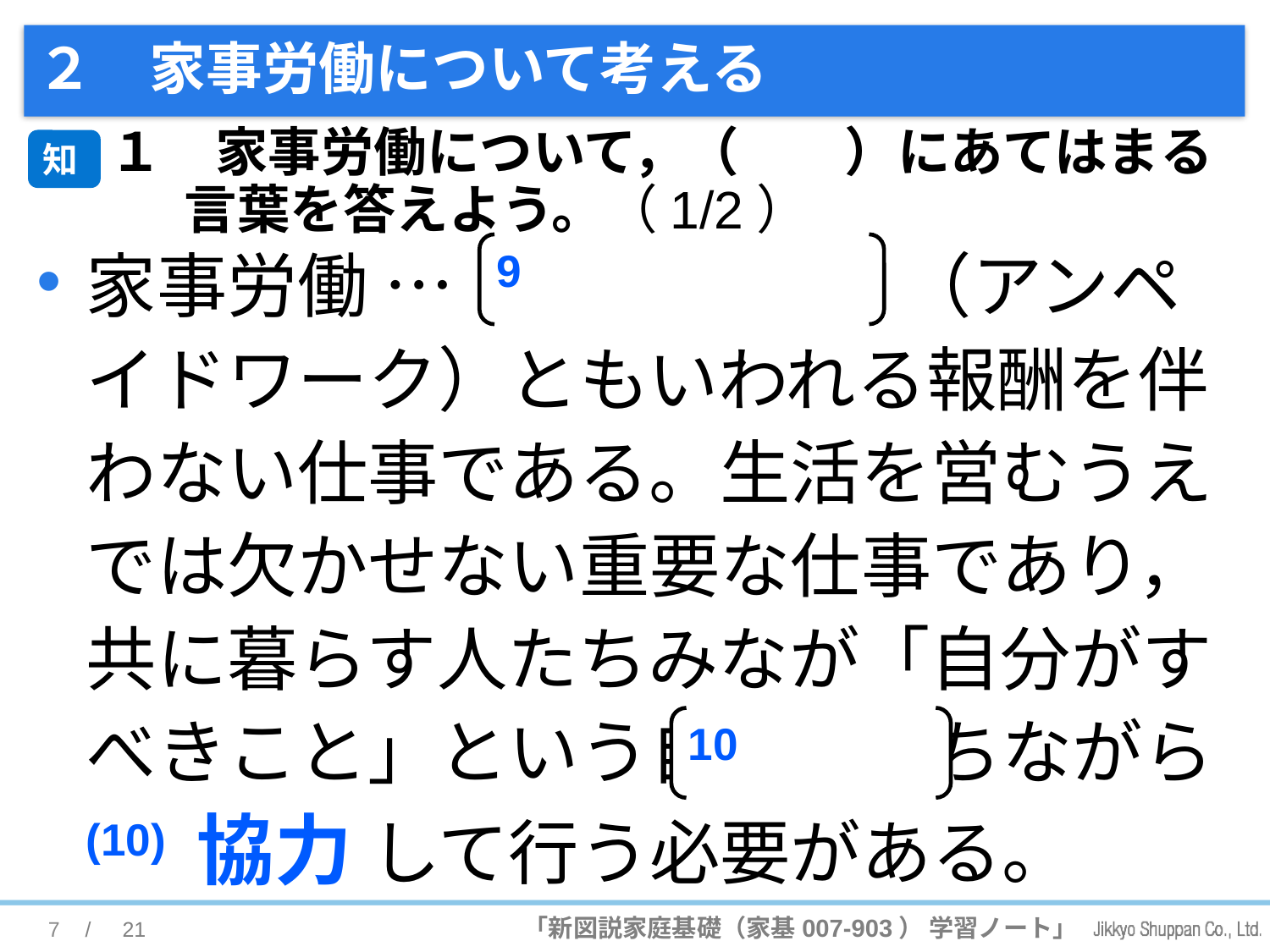

# ２　家事労働について考える
１　家事労働について，（　　）にあてはまる言葉を答えよう。（1/2）
知
家事労働 … (9) 無償労働 （アンペイドワーク）ともいわれる報酬を伴わない仕事である。生活を営むうえでは欠かせない重要な仕事であり，共に暮らす人たちみなが「自分がすべきこと」という自覚を持ちながら (10) 協力 して行う必要がある。
9
10
7